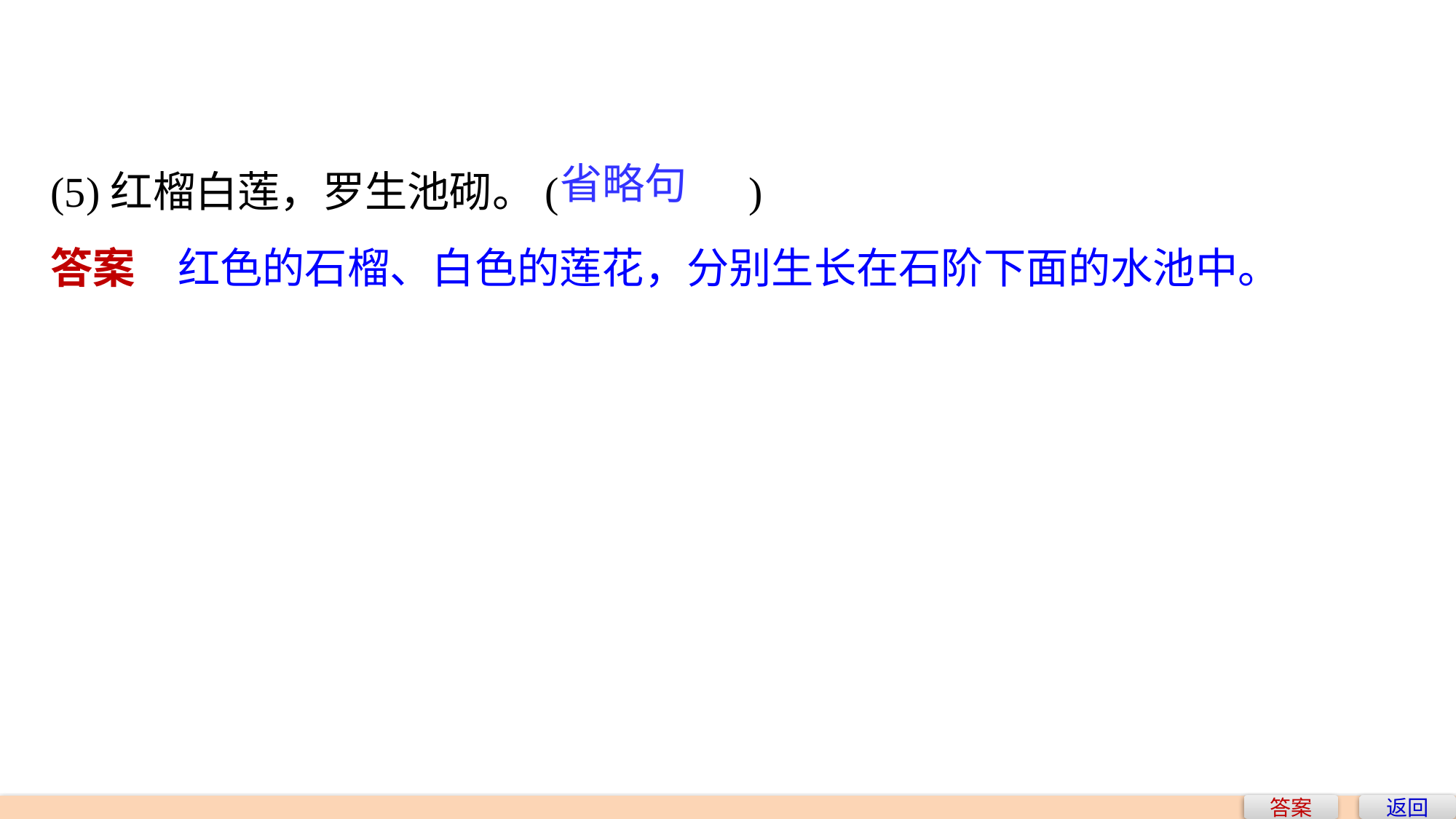

(5)红榴白莲，罗生池砌。(　　　　)
答案　红色的石榴、白色的莲花，分别生长在石阶下面的水池中。
省略句
答案
返回